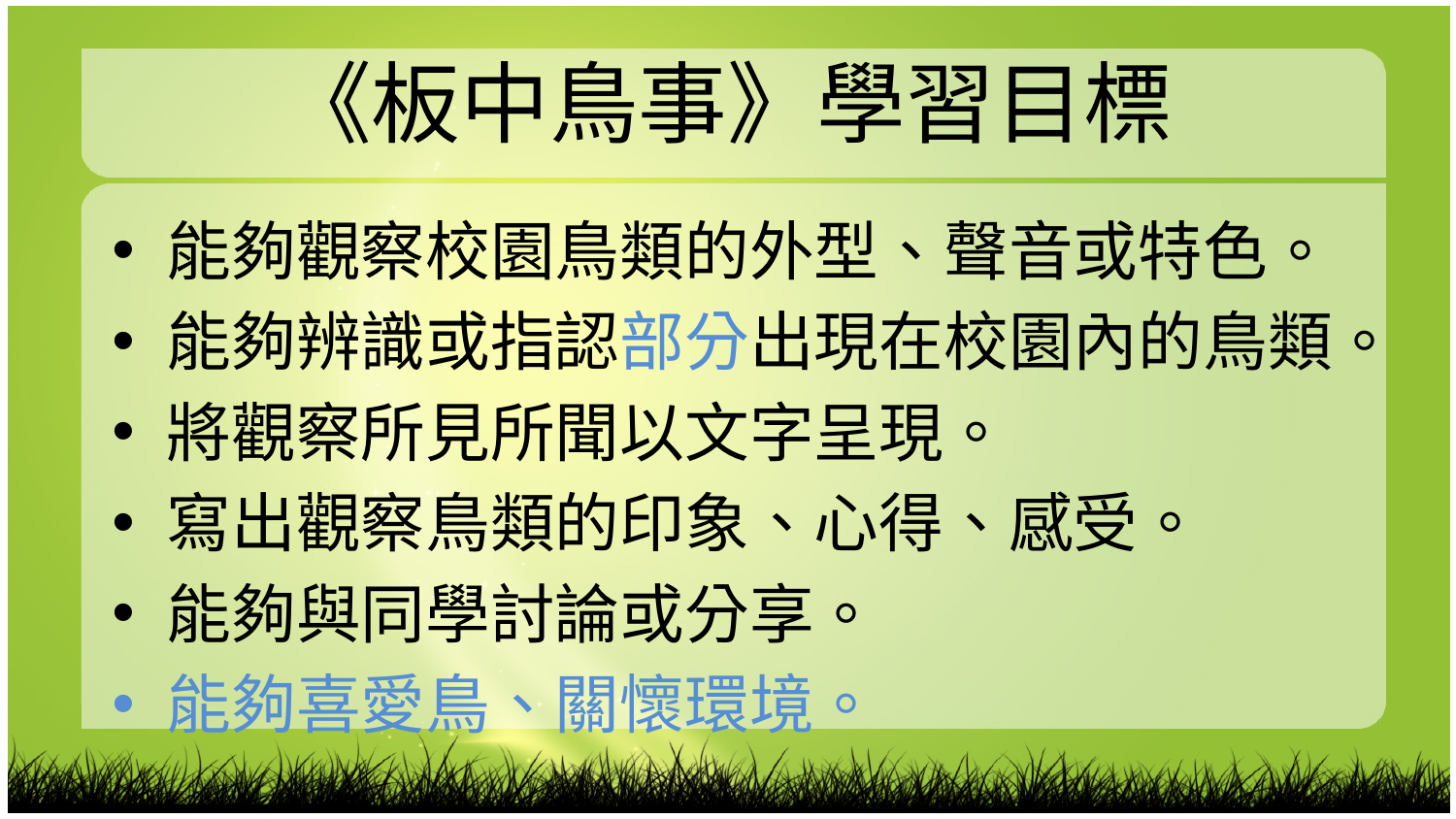

# 《板中鳥事》學習目標
能夠觀察校園鳥類的外型、聲音或特色。
能夠辨識或指認部分出現在校園內的鳥類。
將觀察所見所聞以文字呈現。
寫出觀察鳥類的印象、心得、感受。
能夠與同學討論或分享。
能夠喜愛鳥、關懷環境。